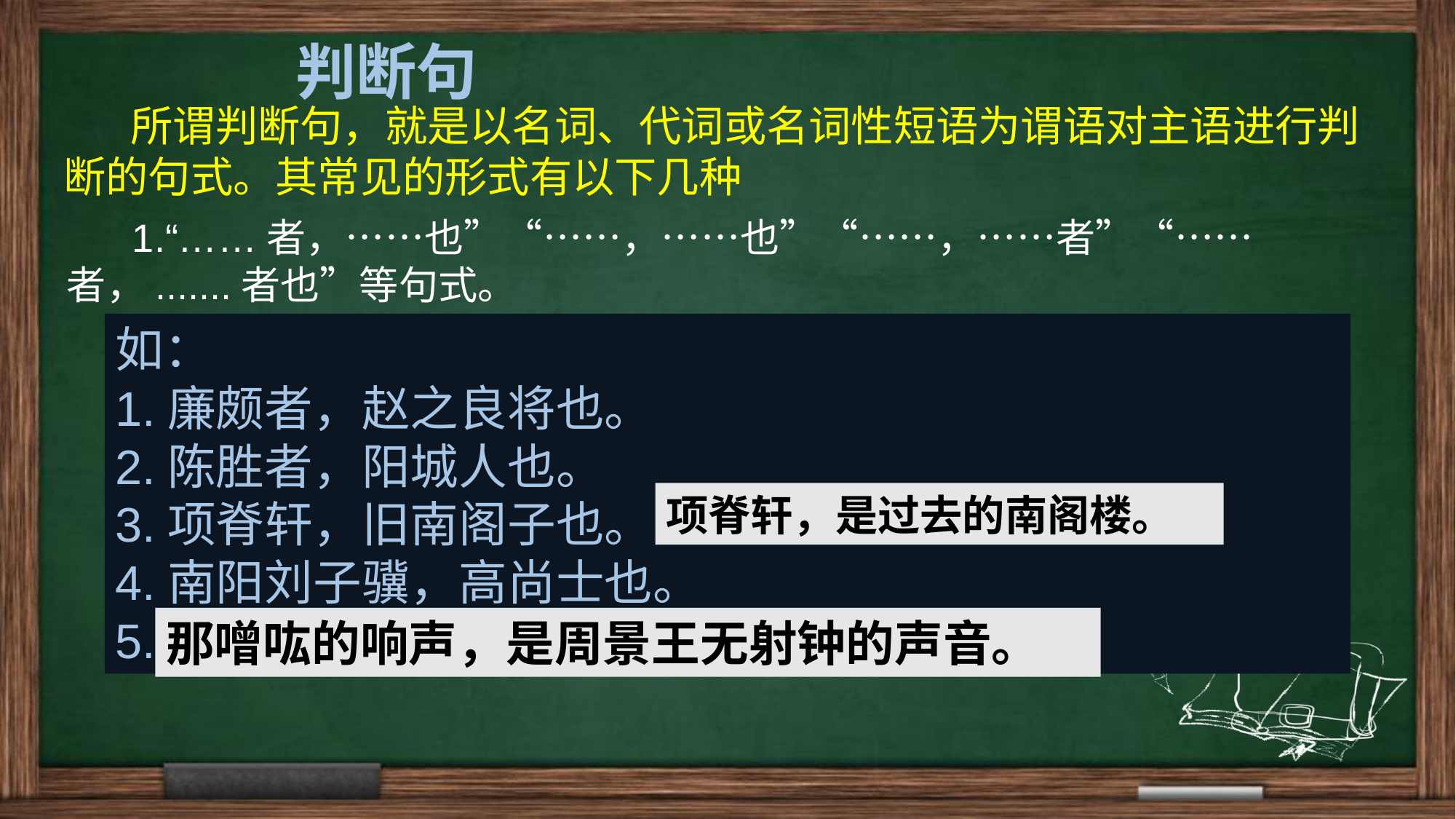

判断句
      所谓判断句，就是以名词、代词或名词性短语为谓语对主语进行判断的句式。其常见的形式有以下几种
      1.“……者，……也”“……，……也”“……，……者”“……者，.......者也”等句式。
如：
1.廉颇者，赵之良将也。
2.陈胜者，阳城人也。
3.项脊轩，旧南阁子也。
4.南阳刘子骥，高尚士也。
5.噌吰（chēng hóng）者，周景王之无射也。
项脊轩，是过去的南阁楼。
那噌吰的响声，是周景王无射钟的声音。